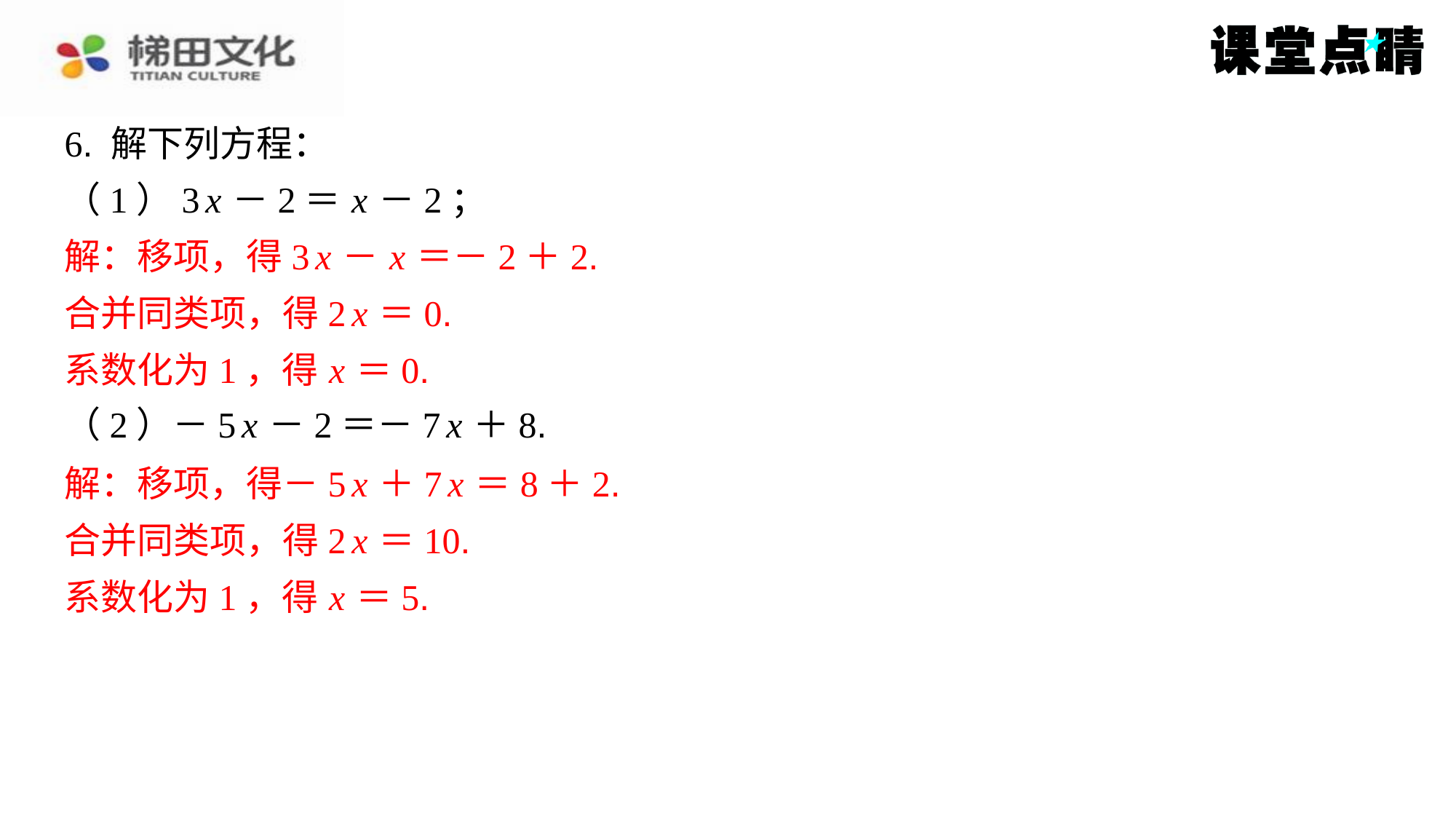

6. 解下列方程：
（1）3 x －2＝ x －2；
解：移项，得3 x － x ＝－2＋2.
合并同类项，得2 x ＝0.
系数化为1，得 x ＝0.
（2）－5 x －2＝－7 x ＋8.
解：移项，得－5 x ＋7 x ＝8＋2.
合并同类项，得2 x ＝10.
系数化为1，得 x ＝5.
解：移项，得3 x － x ＝－2＋2.
合并同类项，得2 x ＝0.
系数化为1，得 x ＝0.
解：移项，得－5 x ＋7 x ＝8＋2.
合并同类项，得2 x ＝10.
系数化为1，得 x ＝5.